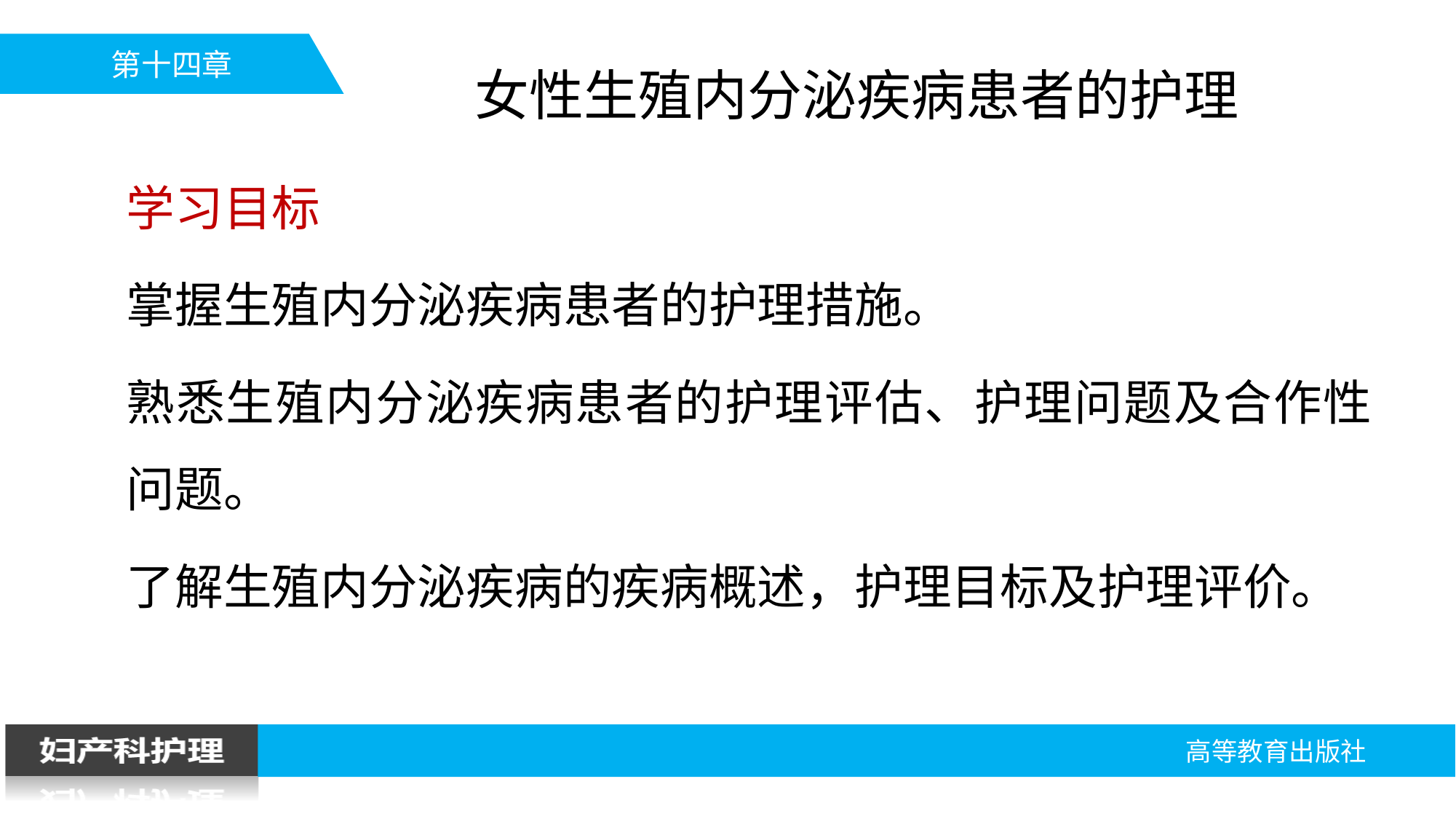

女性生殖内分泌疾病患者的护理
学习目标
掌握生殖内分泌疾病患者的护理措施。
熟悉生殖内分泌疾病患者的护理评估、护理问题及合作性问题。
了解生殖内分泌疾病的疾病概述，护理目标及护理评价。